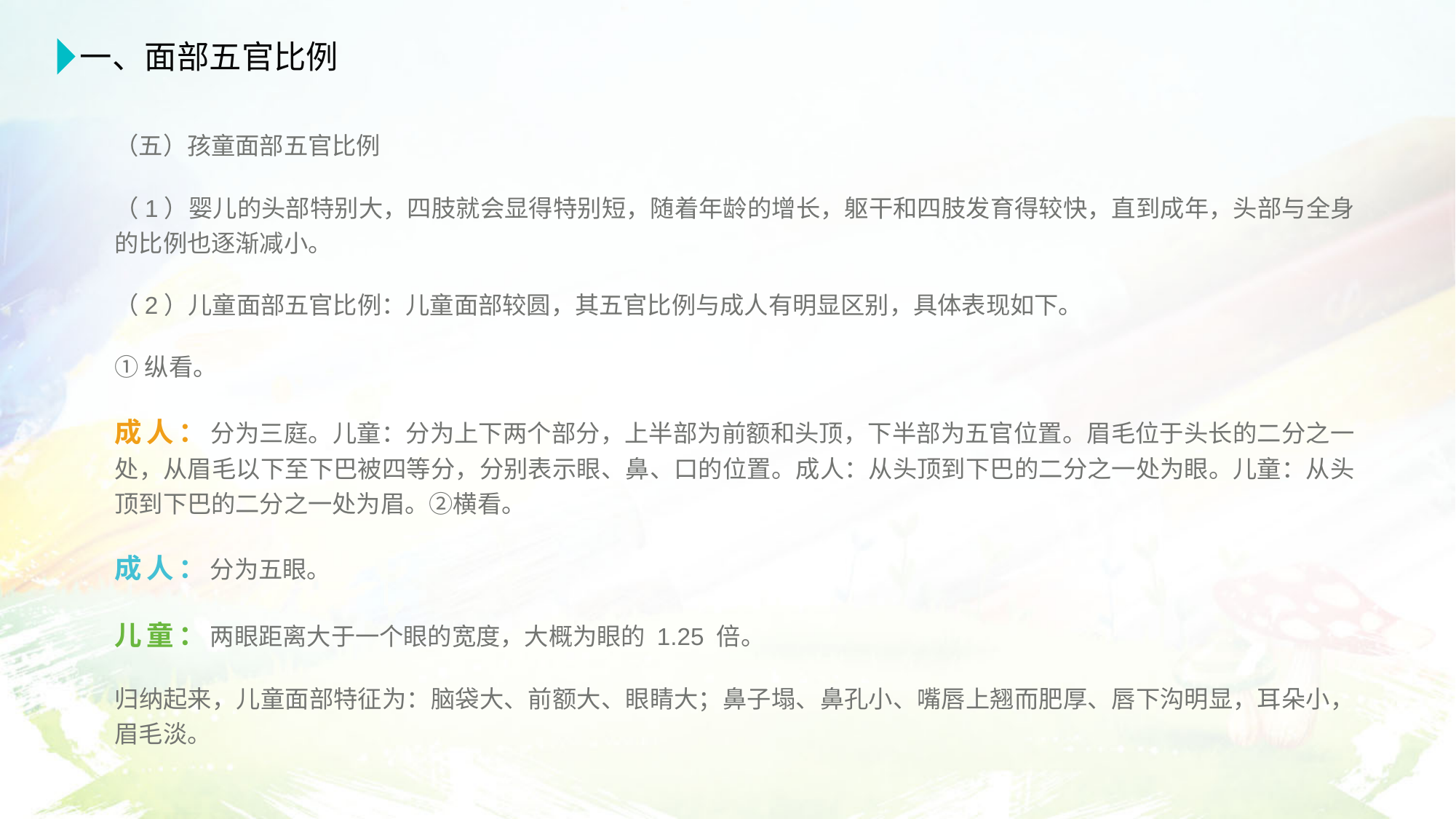

一、面部五官比例

（五）孩童面部五官比例
（1）婴儿的头部特别大，四肢就会显得特别短，随着年龄的增长，躯干和四肢发育得较快，直到成年，头部与全身的比例也逐渐减小。
（2）儿童面部五官比例：儿童面部较圆，其五官比例与成人有明显区别，具体表现如下。
①纵看。
成人：分为三庭。儿童：分为上下两个部分，上半部为前额和头顶，下半部为五官位置。眉毛位于头长的二分之一处，从眉毛以下至下巴被四等分，分别表示眼、鼻、口的位置。成人：从头顶到下巴的二分之一处为眼。儿童：从头顶到下巴的二分之一处为眉。②横看。
成人：分为五眼。
儿童：两眼距离大于一个眼的宽度，大概为眼的 1.25 倍。
归纳起来，儿童面部特征为：脑袋大、前额大、眼睛大；鼻子塌、鼻孔小、嘴唇上翘而肥厚、唇下沟明显，耳朵小，眉毛淡。